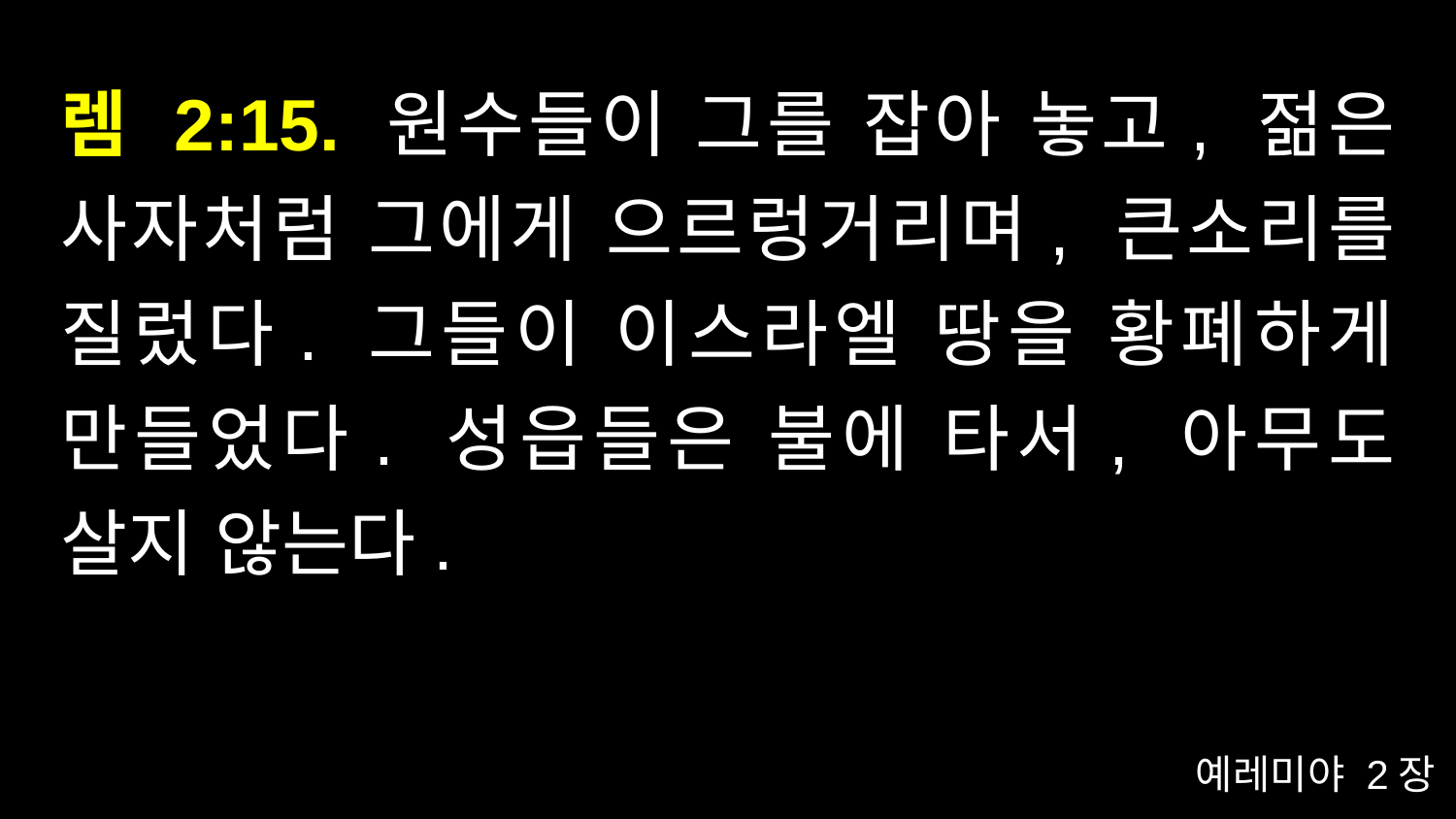

# 렘 2:15. 원수들이 그를 잡아 놓고, 젊은 사자처럼 그에게 으르렁거리며, 큰소리를 질렀다. 그들이 이스라엘 땅을 황폐하게 만들었다. 성읍들은 불에 타서, 아무도 살지 않는다.
예레미야 2장